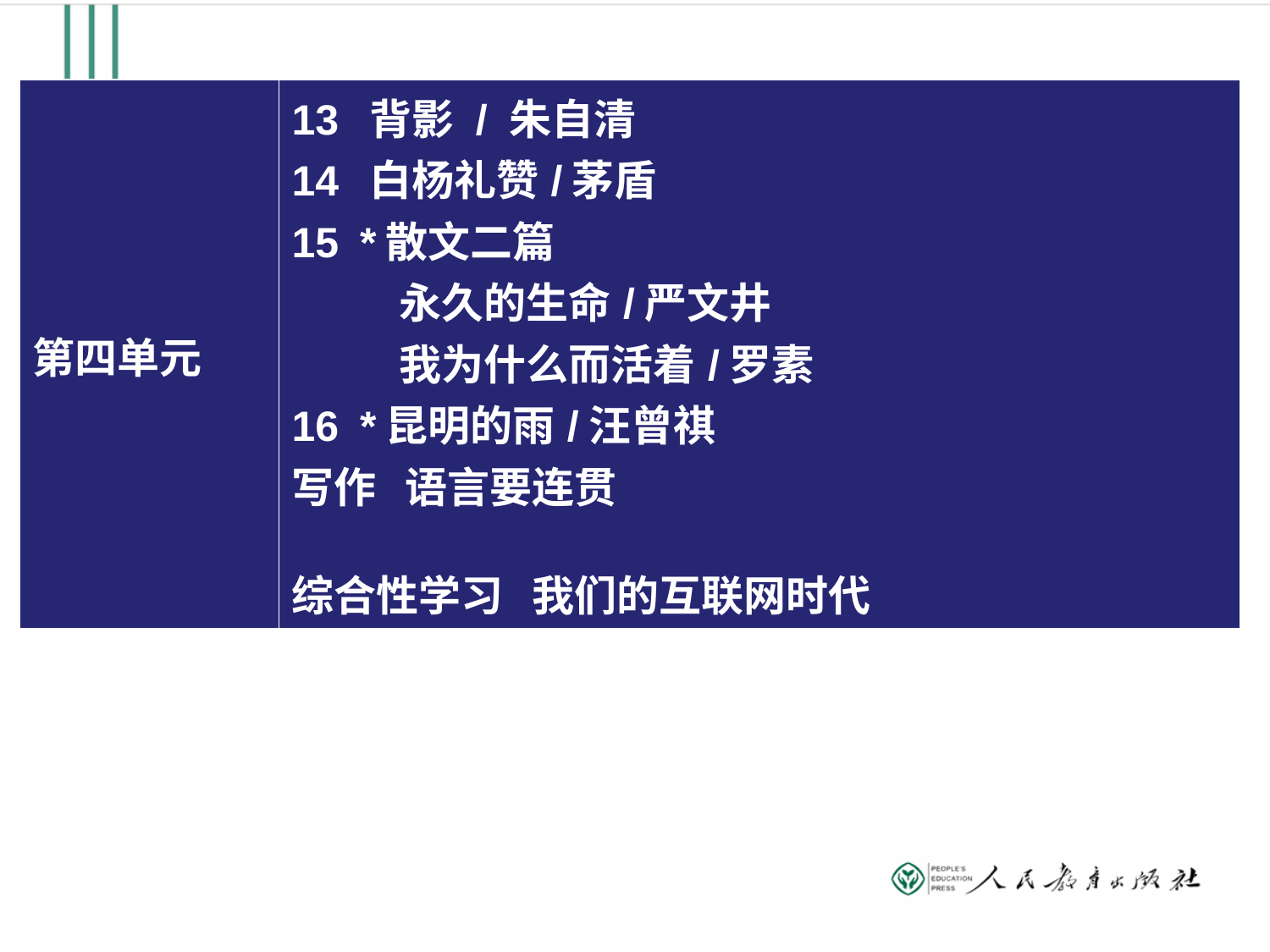

| 第四单元 | 13 背影 / 朱自清 14 白杨礼赞/茅盾  15 \*散文二篇 永久的生命/严文井 我为什么而活着/罗素 16 \*昆明的雨/汪曾祺 写作 语言要连贯 综合性学习 我们的互联网时代 |
| --- | --- |